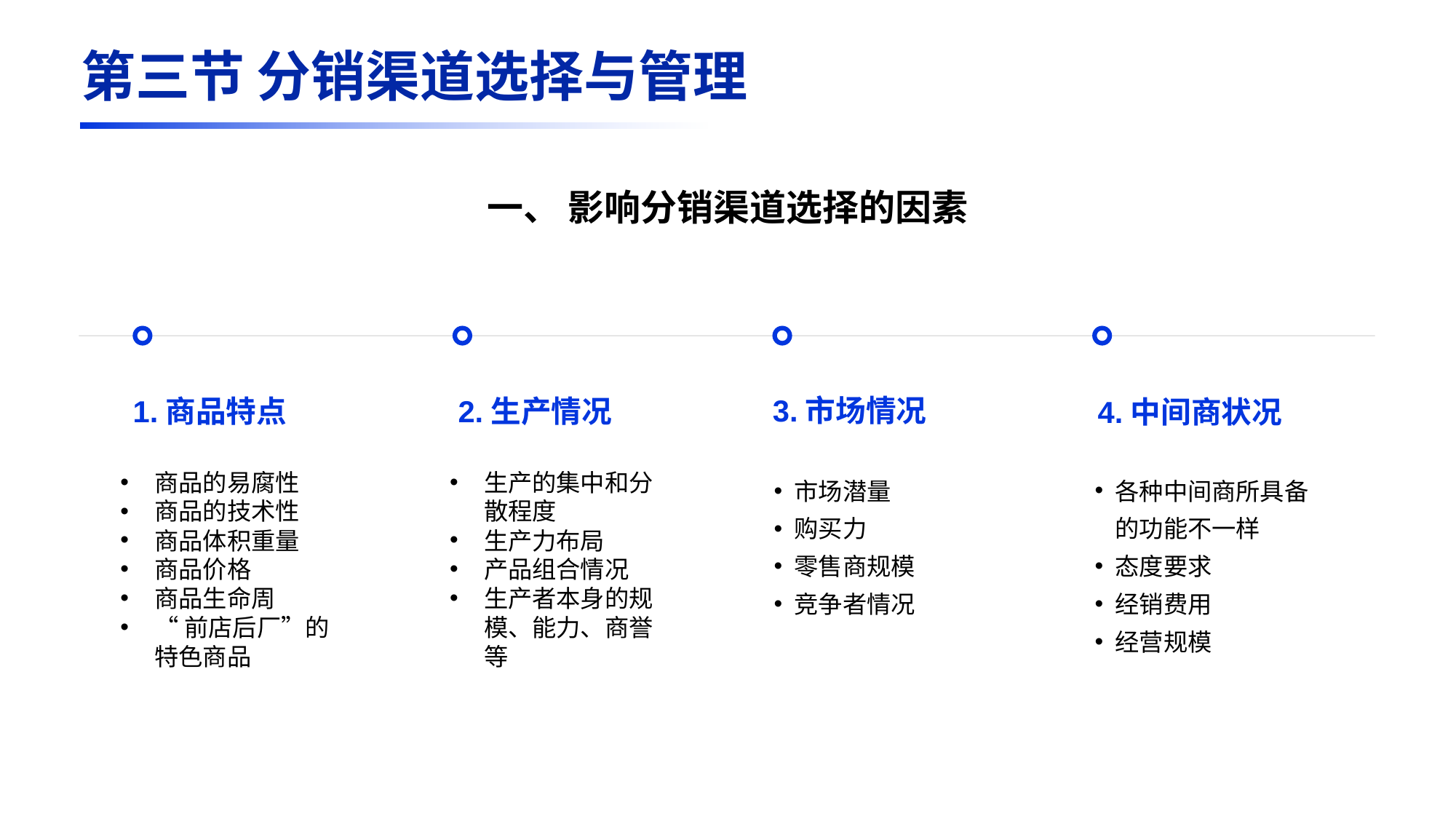

第三节 分销渠道选择与管理
一、 影响分销渠道选择的因素

1.商品特点
商品的易腐性
商品的技术性
商品体积重量
商品价格
商品生命周
“前店后厂”的特色商品

2.生产情况
生产的集中和分散程度
生产力布局
产品组合情况
生产者本身的规模、能力、商誉等

3.市场情况
市场潜量
购买力
零售商规模
竞争者情况

4.中间商状况
各种中间商所具备的功能不一样
态度要求
经销费用
经营规模